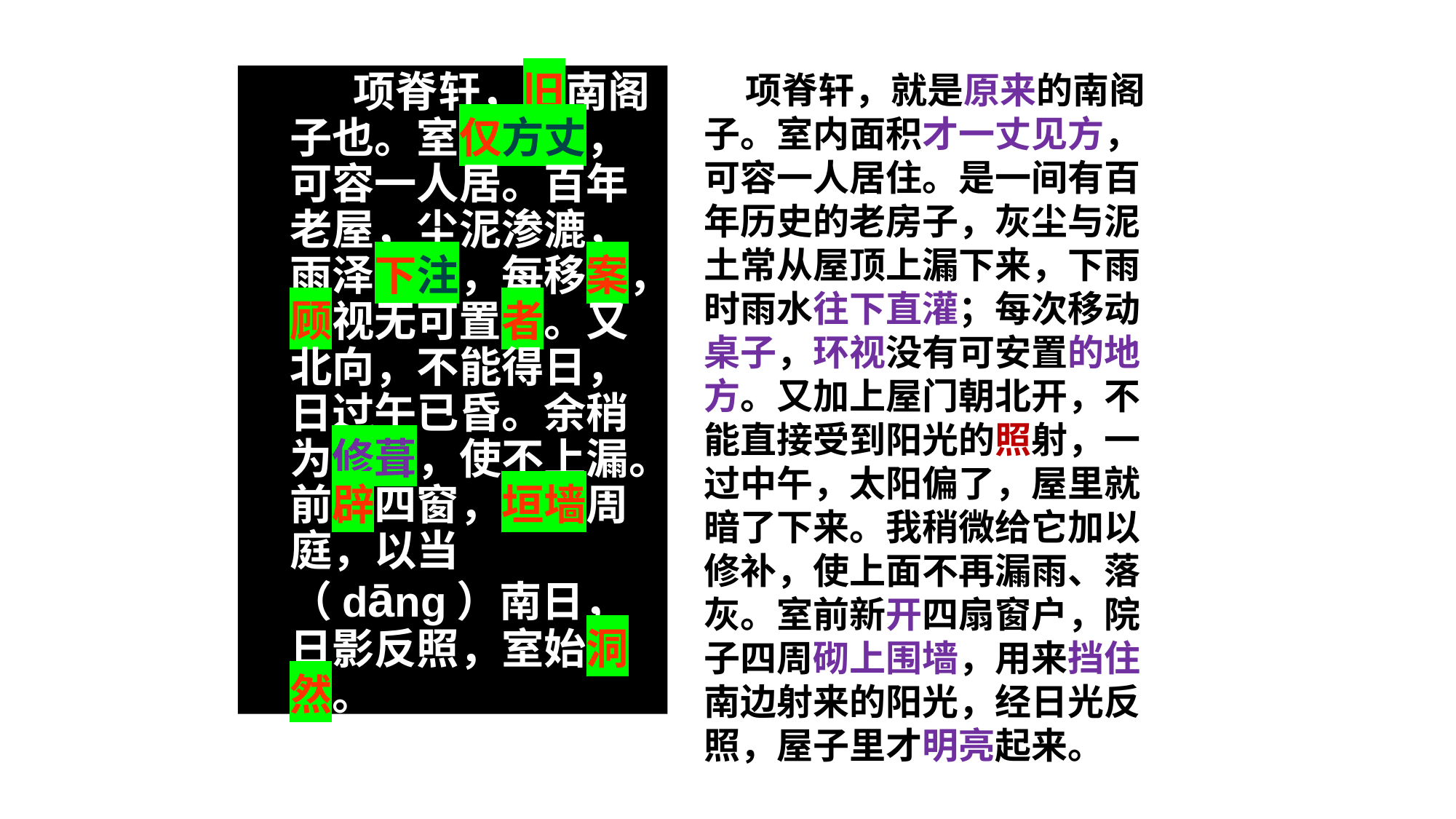

原文
译文
    项脊轩，就是原来的南阁子。室内面积才一丈见方，可容一人居住。是一间有百年历史的老房子，灰尘与泥土常从屋顶上漏下来，下雨时雨水往下直灌；每次移动桌子，环视没有可安置的地方。又加上屋门朝北开，不能直接受到阳光的照射，一过中午，太阳偏了，屋里就暗了下来。我稍微给它加以修补，使上面不再漏雨、落灰。室前新开四扇窗户，院子四周砌上围墙，用来挡住南边射来的阳光，经日光反照，屋子里才明亮起来。
          项脊轩，旧南阁子也。室仅方丈，可容一人居。百年老屋，尘泥渗漉，雨泽下注，每移案，顾视无可置者。又北向，不能得日，日过午已昏。余稍为修葺，使不上漏。前辟四窗，垣墙周庭，以当（dāng）南日，日影反照，室始洞然。